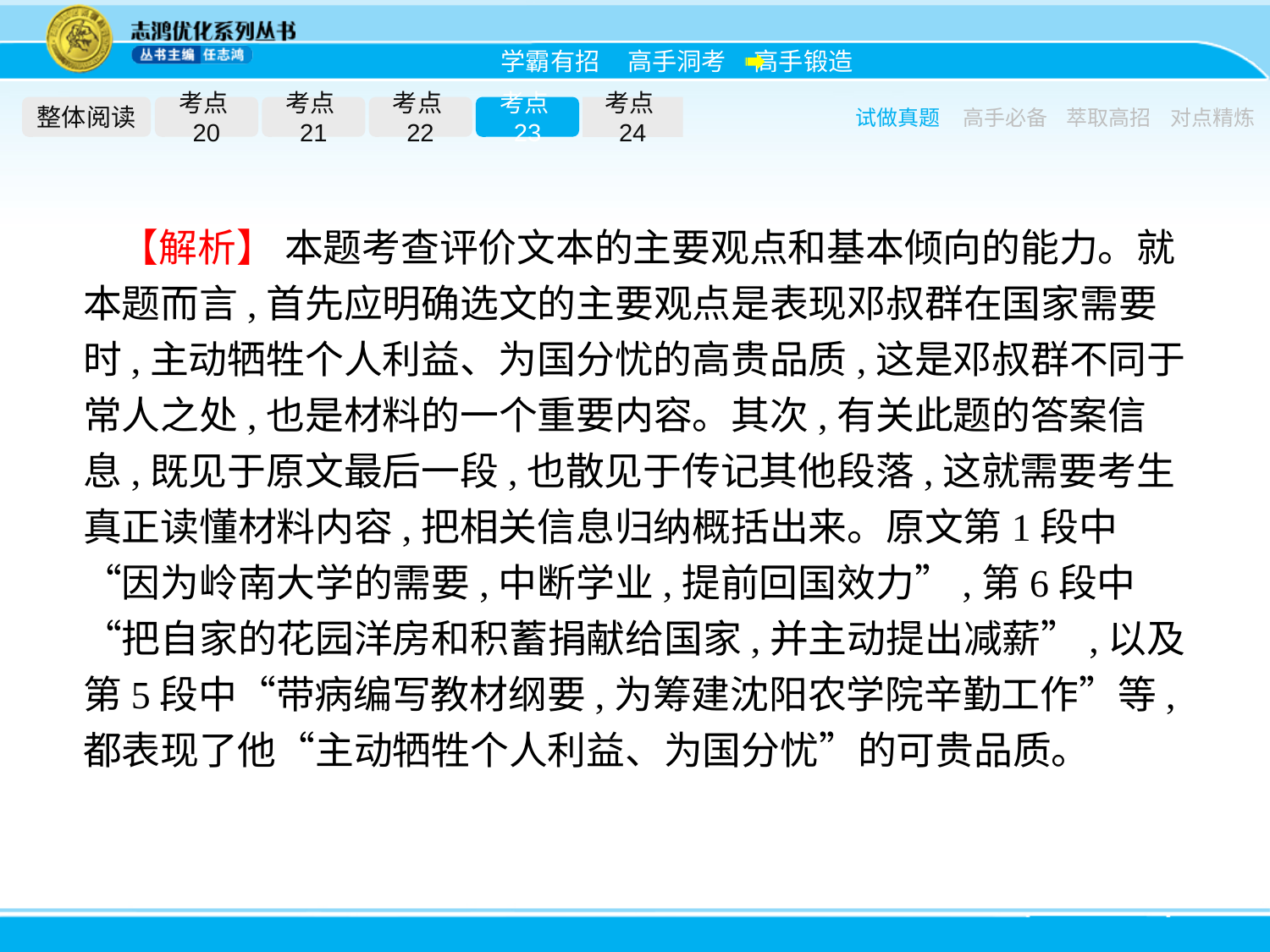

整体阅读
考点20
考点21
考点22
考点23
考点24
试做真题
高手必备
萃取高招
对点精炼
【解析】 本题考查评价文本的主要观点和基本倾向的能力。就本题而言,首先应明确选文的主要观点是表现邓叔群在国家需要时,主动牺牲个人利益、为国分忧的高贵品质,这是邓叔群不同于常人之处,也是材料的一个重要内容。其次,有关此题的答案信息,既见于原文最后一段,也散见于传记其他段落,这就需要考生真正读懂材料内容,把相关信息归纳概括出来。原文第1段中“因为岭南大学的需要,中断学业,提前回国效力”,第6段中“把自家的花园洋房和积蓄捐献给国家,并主动提出减薪”,以及第5段中“带病编写教材纲要,为筹建沈阳农学院辛勤工作”等,都表现了他“主动牺牲个人利益、为国分忧”的可贵品质。